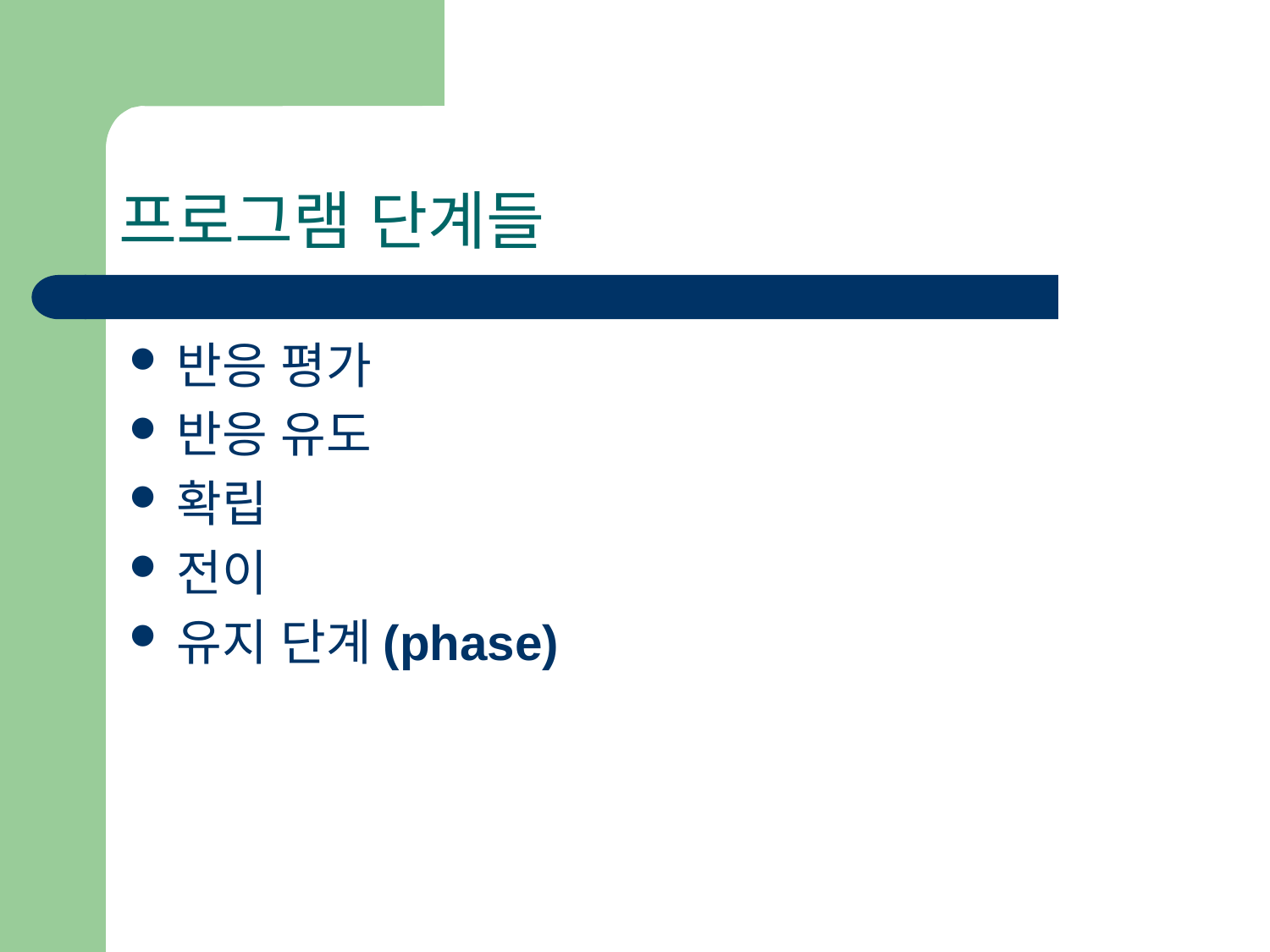

# 프로그램 단계들
반응 평가
반응 유도
확립
전이
유지 단계(phase)